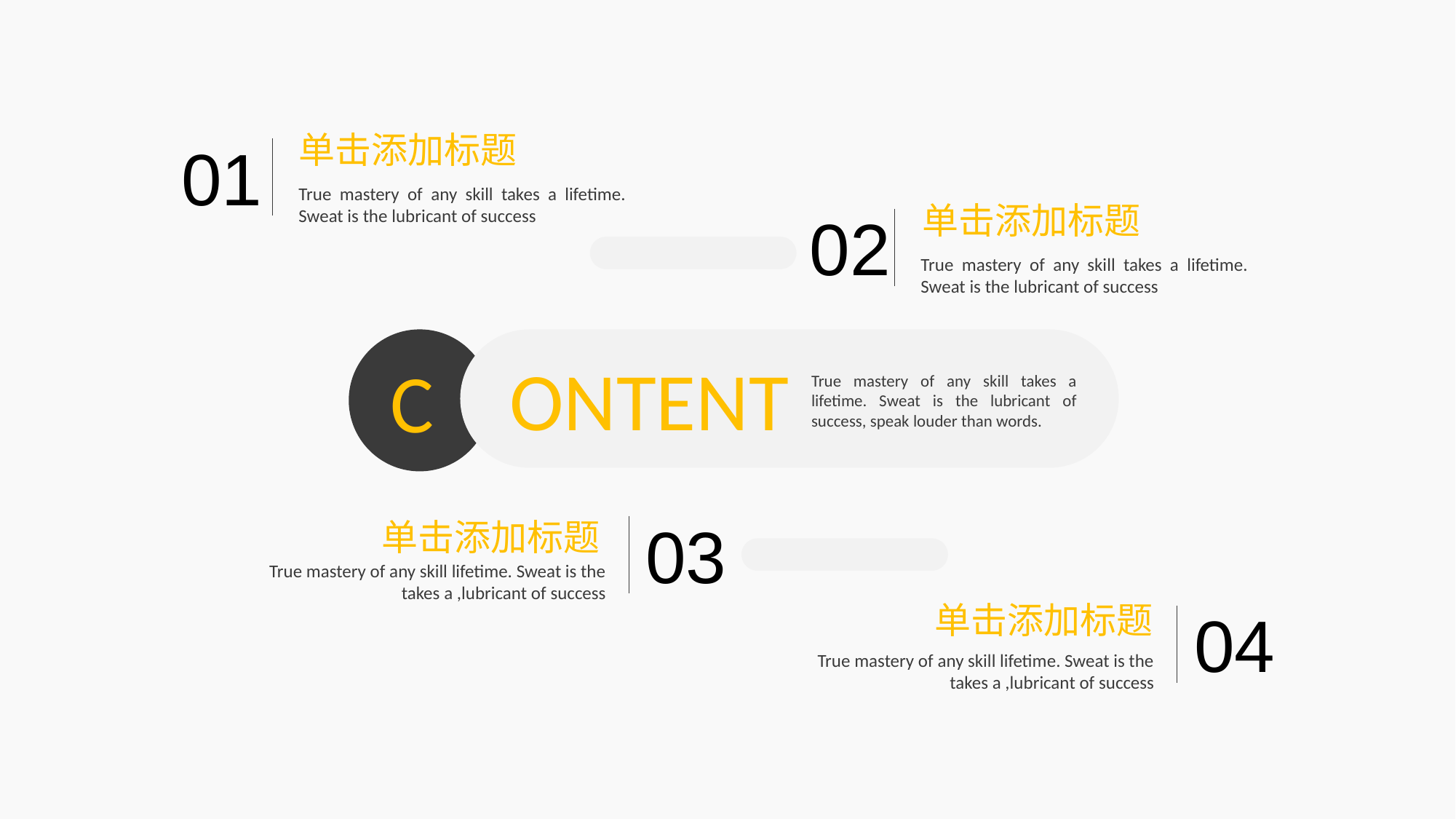

单击添加标题
01
True mastery of any skill takes a lifetime. Sweat is the lubricant of success
单击添加标题
02
True mastery of any skill takes a lifetime. Sweat is the lubricant of success

ONTENT
C
True mastery of any skill takes a lifetime. Sweat is the lubricant of success, speak louder than words.
03
单击添加标题

True mastery of any skill lifetime. Sweat is the takes a ,lubricant of success
单击添加标题
04
True mastery of any skill lifetime. Sweat is the takes a ,lubricant of success